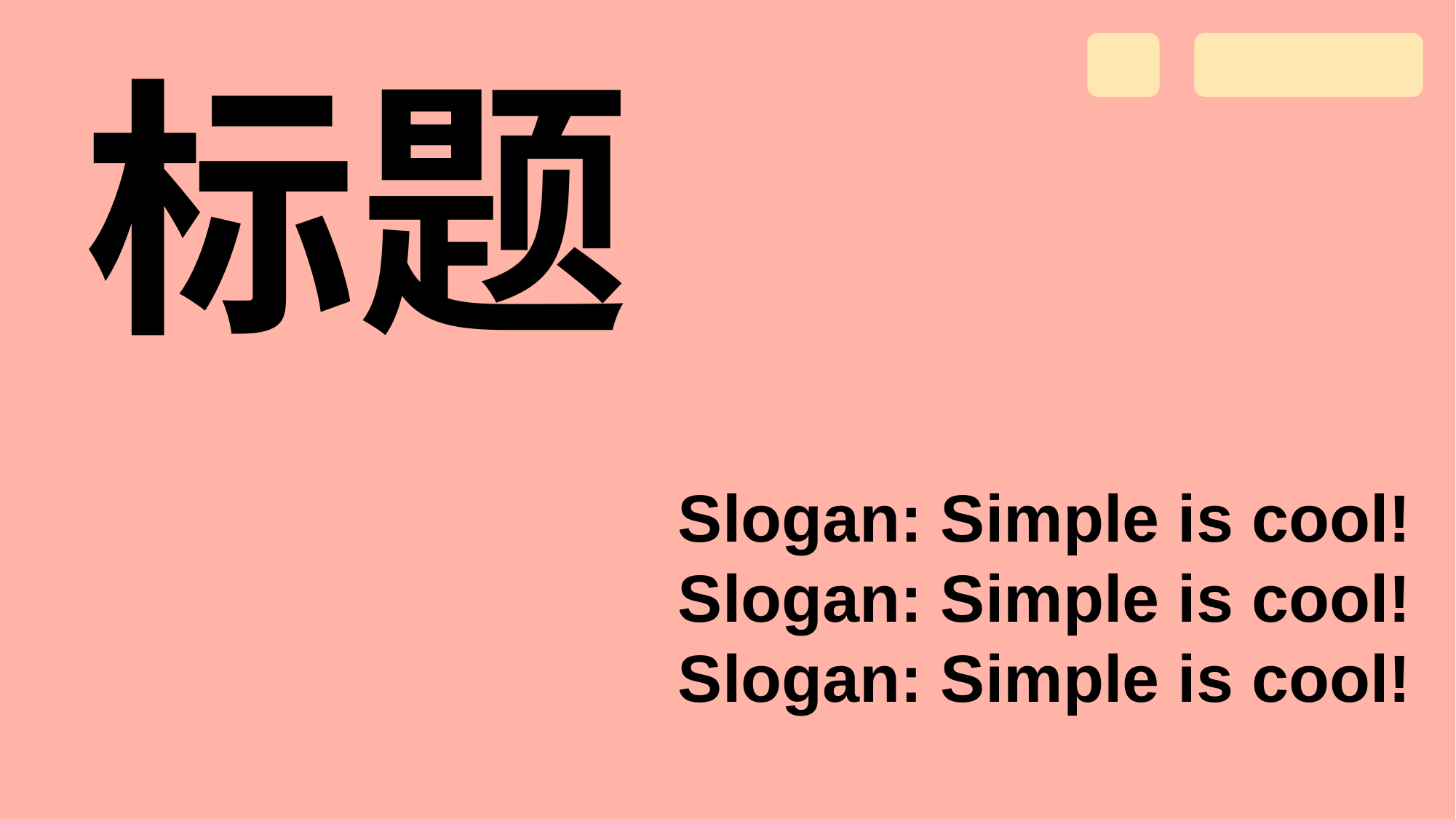

标题

Slogan: Simple is cool!
Slogan: Simple is cool!
Slogan: Simple is cool!